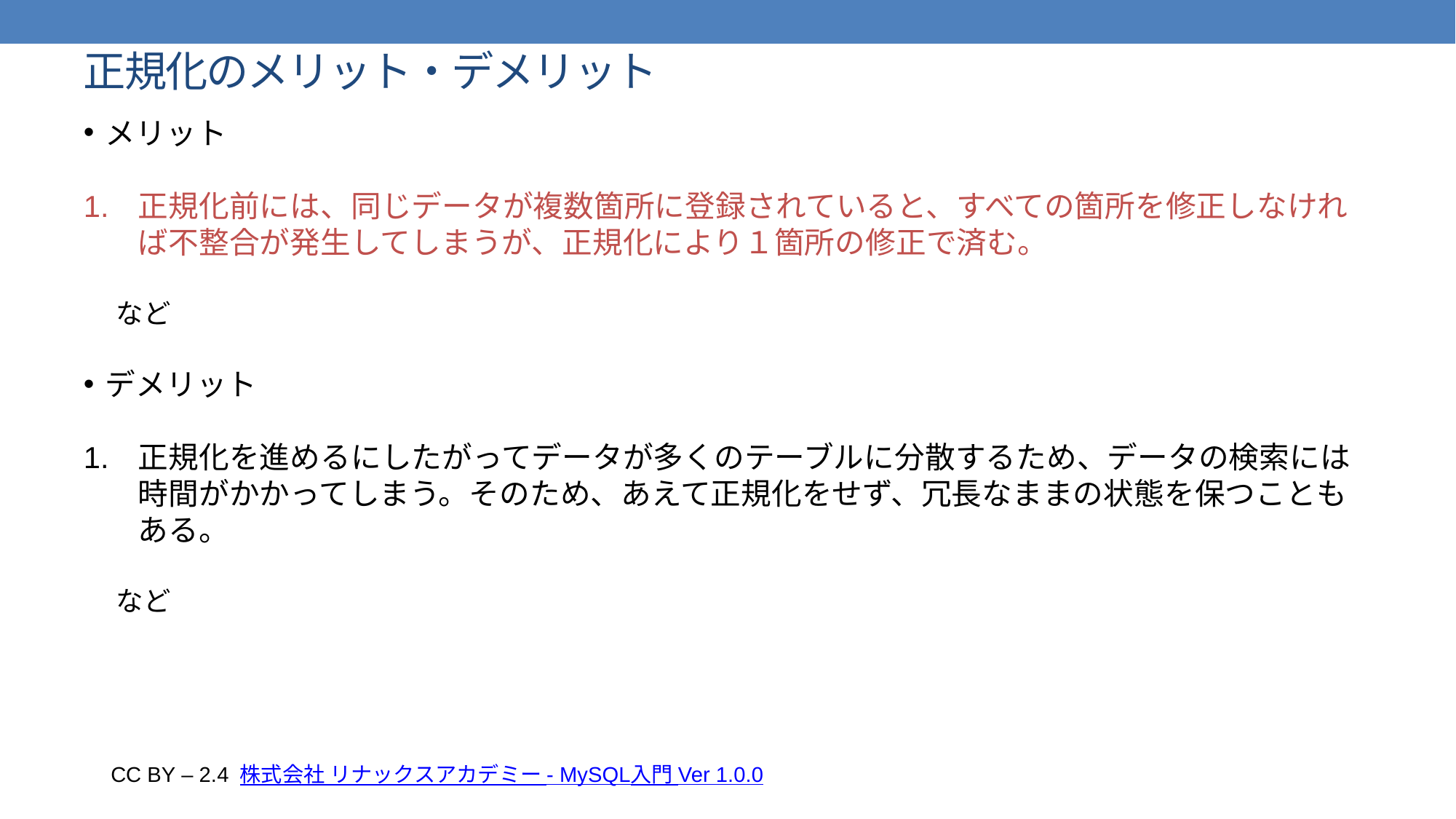

# 正規化のメリット・デメリット
メリット

正規化前には、同じデータが複数箇所に登録されていると、すべての箇所を修正しなければ不整合が発生してしまうが、正規化により１箇所の修正で済む。

など

デメリット

正規化を進めるにしたがってデータが多くのテーブルに分散するため、データの検索には時間がかかってしまう。そのため、あえて正規化をせず、冗長なままの状態を保つこともある。

など

CC BY – 2.4 株式会社 リナックスアカデミー - MySQL入門 Ver 1.0.0